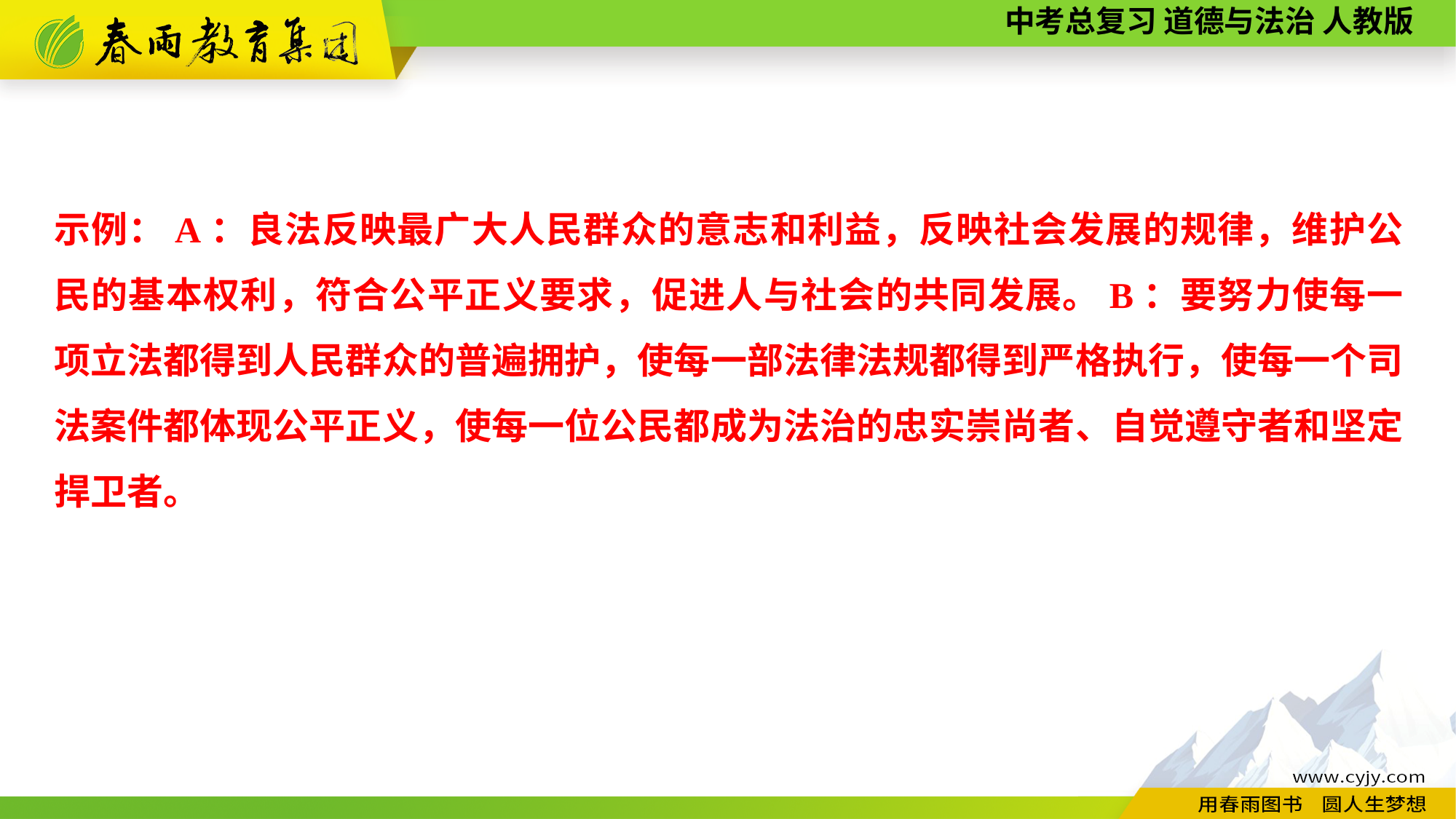

示例：A：良法反映最广大人民群众的意志和利益，反映社会发展的规律，维护公民的基本权利，符合公平正义要求，促进人与社会的共同发展。B：要努力使每一项立法都得到人民群众的普遍拥护，使每一部法律法规都得到严格执行，使每一个司法案件都体现公平正义，使每一位公民都成为法治的忠实崇尚者、自觉遵守者和坚定捍卫者。